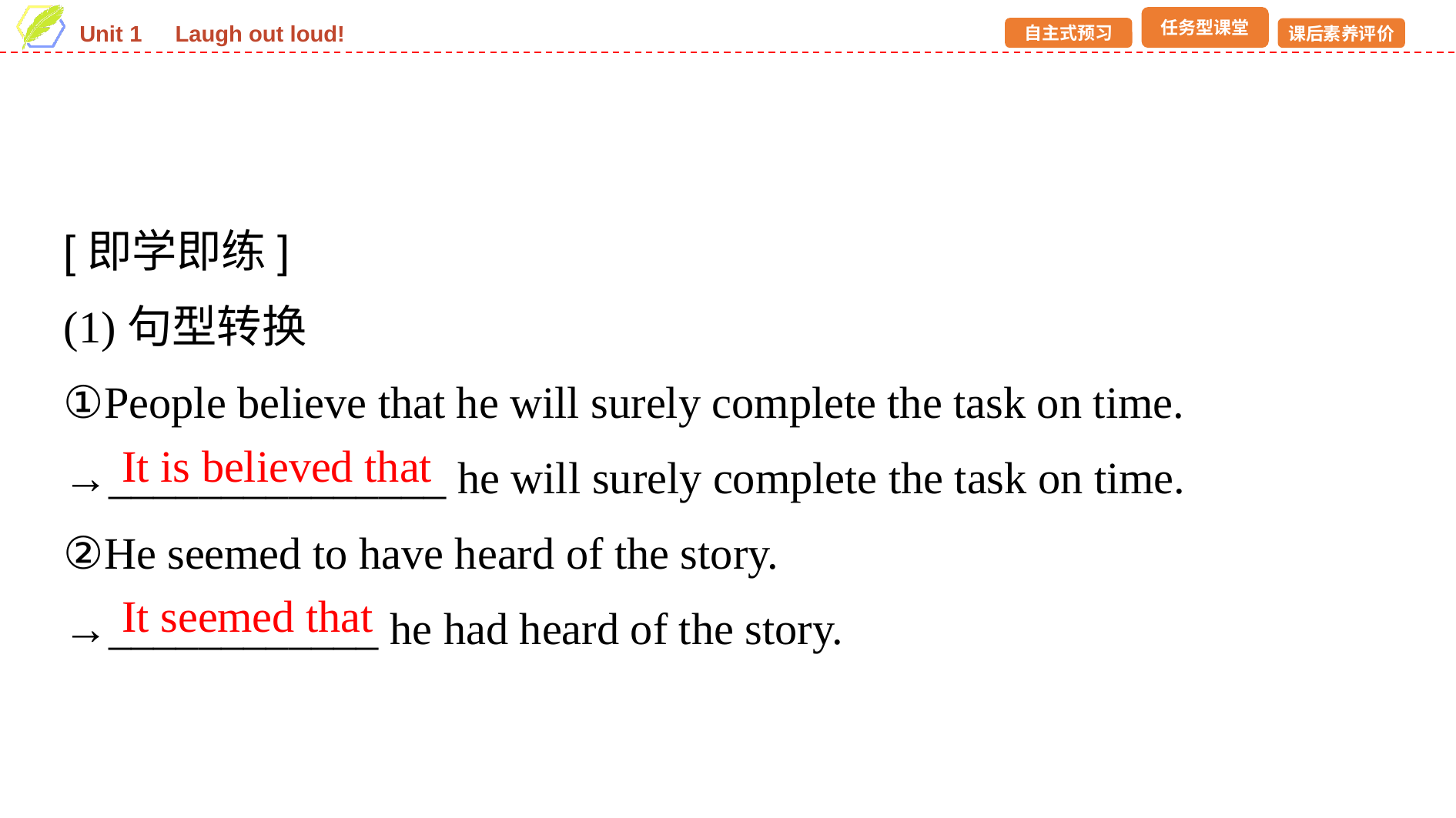

[即学即练]
(1)句型转换
①People believe that he will surely complete the task on time.
→_______________ he will surely complete the task on time.
②He seemed to have heard of the story.
→____________ he had heard of the story.
It is believed that
It seemed that